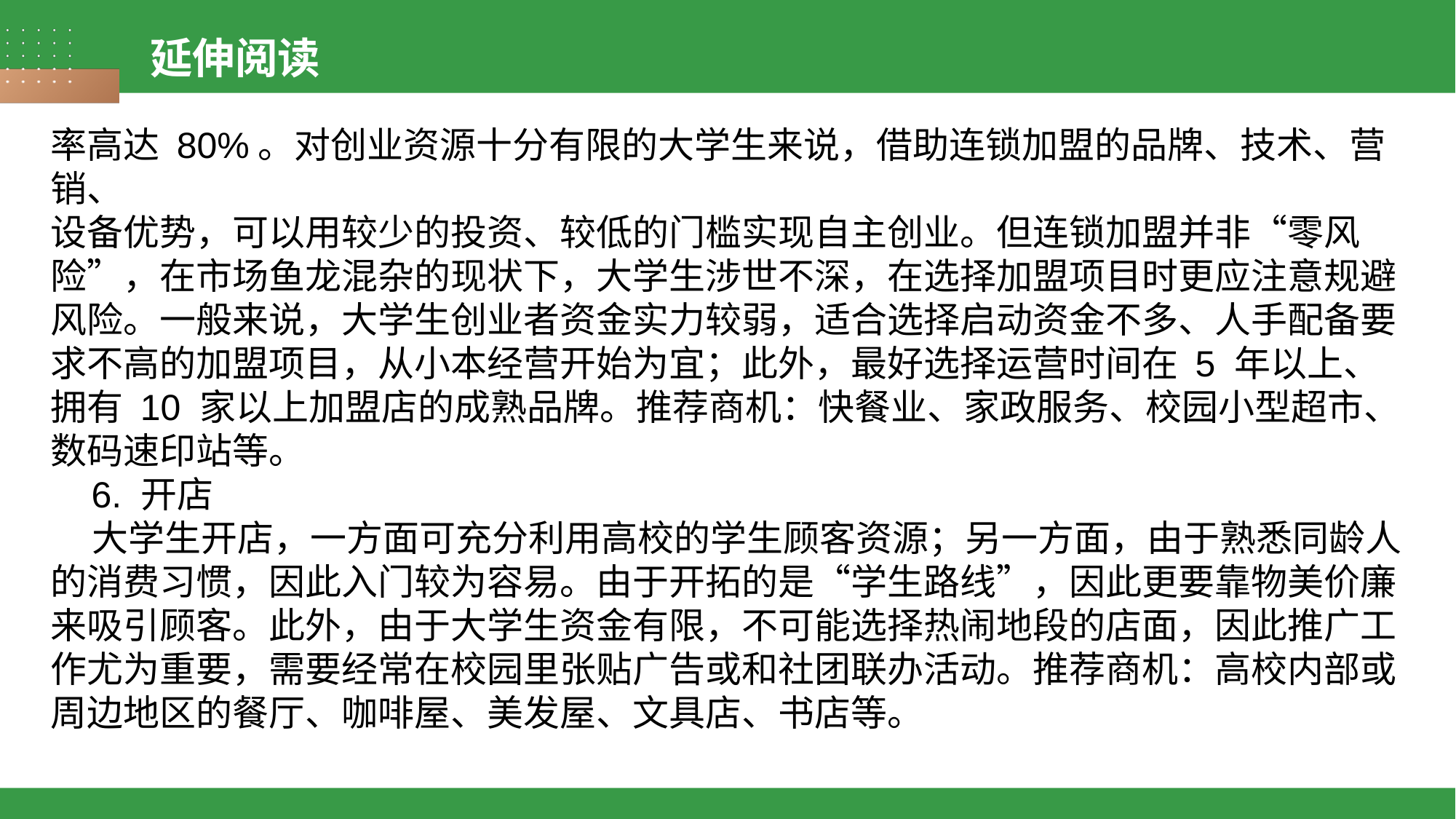

延伸阅读
率高达 80%。对创业资源十分有限的大学生来说，借助连锁加盟的品牌、技术、营销、
设备优势，可以用较少的投资、较低的门槛实现自主创业。但连锁加盟并非“零风险”，在市场鱼龙混杂的现状下，大学生涉世不深，在选择加盟项目时更应注意规避风险。一般来说，大学生创业者资金实力较弱，适合选择启动资金不多、人手配备要求不高的加盟项目，从小本经营开始为宜；此外，最好选择运营时间在 5 年以上、拥有 10 家以上加盟店的成熟品牌。推荐商机：快餐业、家政服务、校园小型超市、数码速印站等。
    6. 开店
    大学生开店，一方面可充分利用高校的学生顾客资源；另一方面，由于熟悉同龄人的消费习惯，因此入门较为容易。由于开拓的是“学生路线”，因此更要靠物美价廉来吸引顾客。此外，由于大学生资金有限，不可能选择热闹地段的店面，因此推广工作尤为重要，需要经常在校园里张贴广告或和社团联办活动。推荐商机：高校内部或周边地区的餐厅、咖啡屋、美发屋、文具店、书店等。